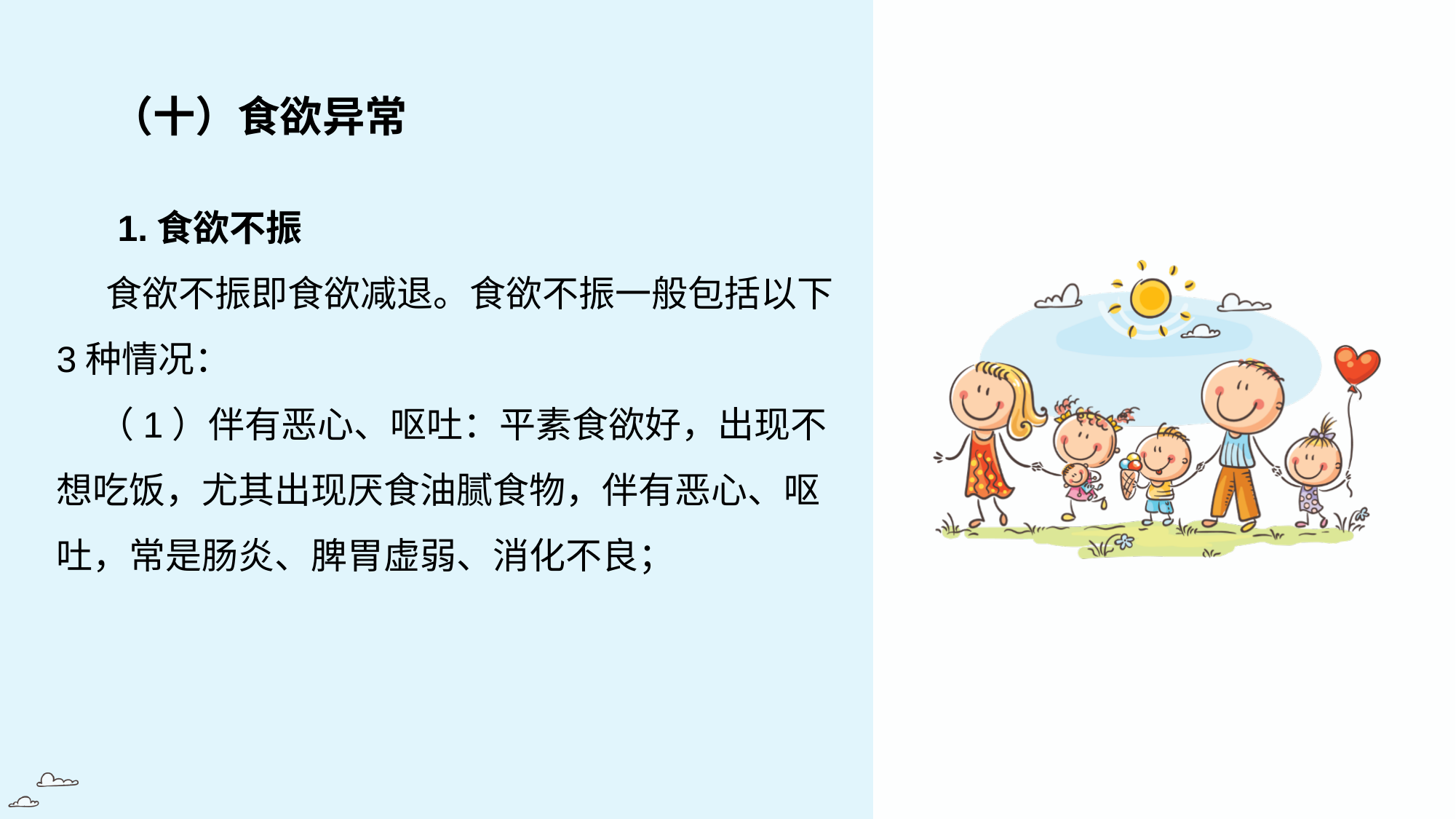

（十）食欲异常
      1.食欲不振
     食欲不振即食欲减退。食欲不振一般包括以下3种情况：
    （1）伴有恶心、呕吐：平素食欲好，出现不想吃饭，尤其出现厌食油腻食物，伴有恶心、呕吐，常是肠炎、脾胃虚弱、消化不良；